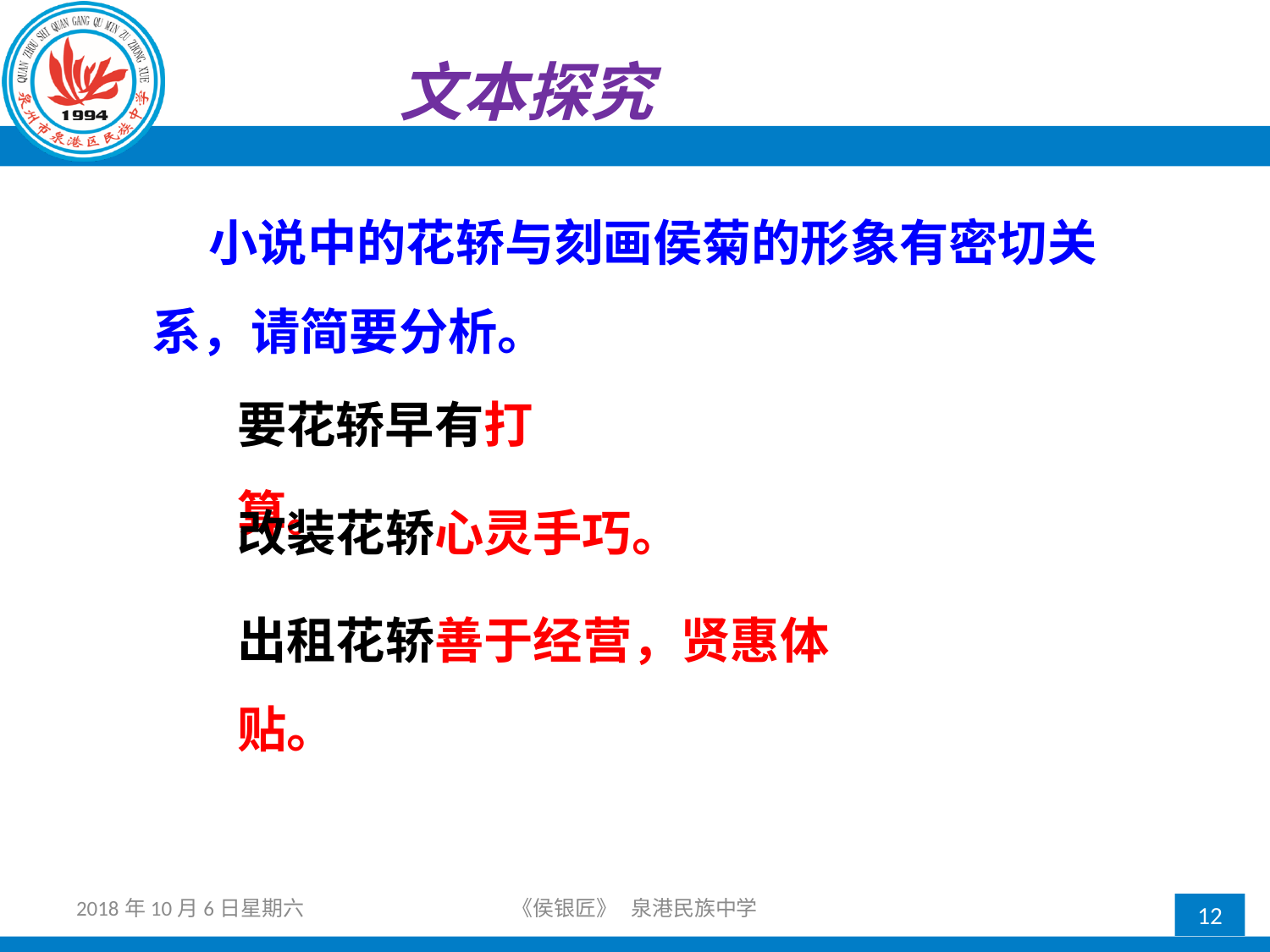

文本探究

    小说中的花轿与刻画侯菊的形象有密切关系，请简要分析。
要花轿早有打算。
改装花轿心灵手巧。
出租花轿善于经营，贤惠体贴。
2018年10月6日星期六
《侯银匠》  泉港民族中学